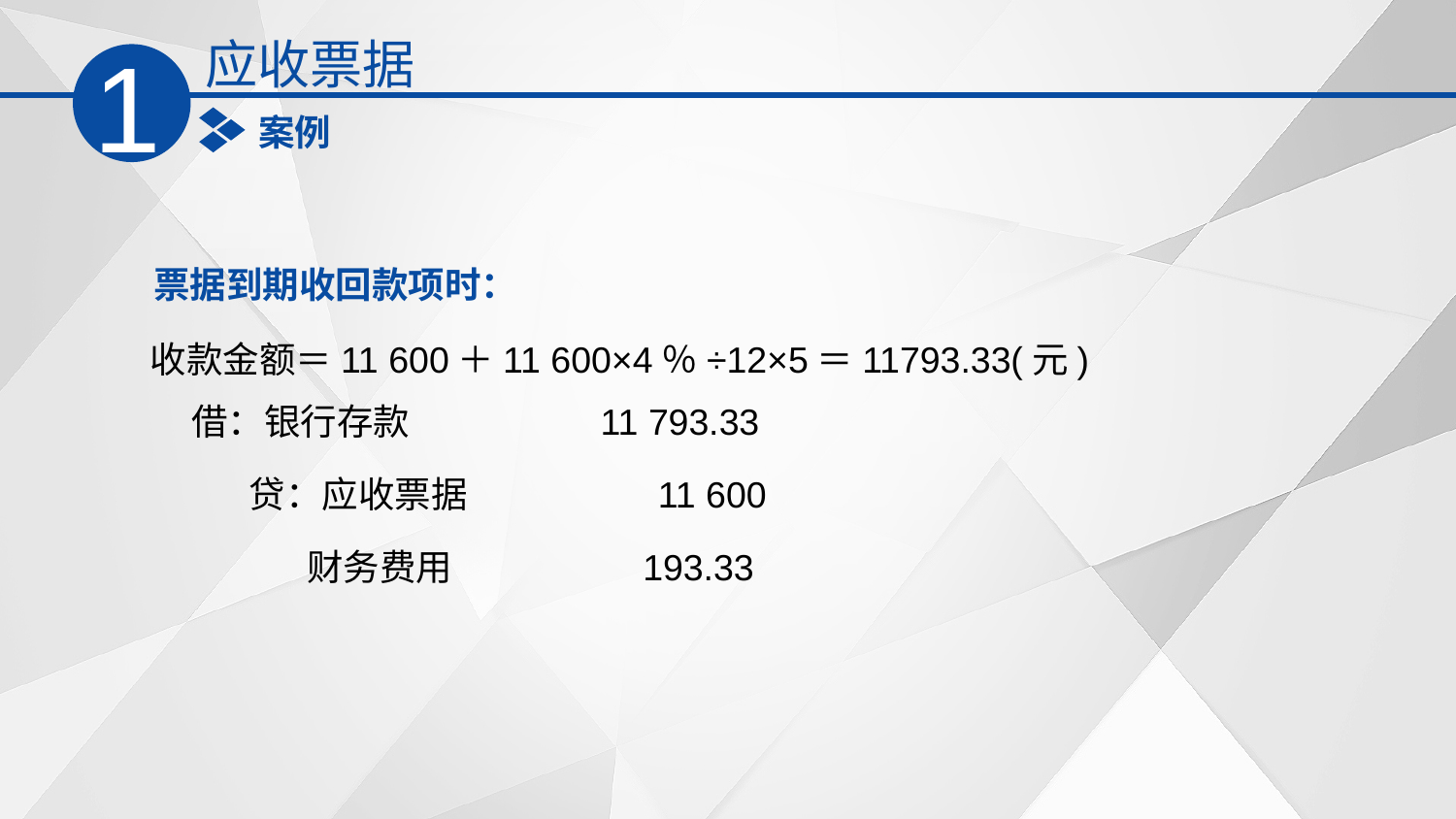

应收票据
1

案例

票据到期收回款项时：
收款金额＝11 600＋11 600×4％÷12×5＝11793.33(元)
    借：银行存款                      11 793.33
           贷：应收票据                      11 600
                  财务费用                      193.33